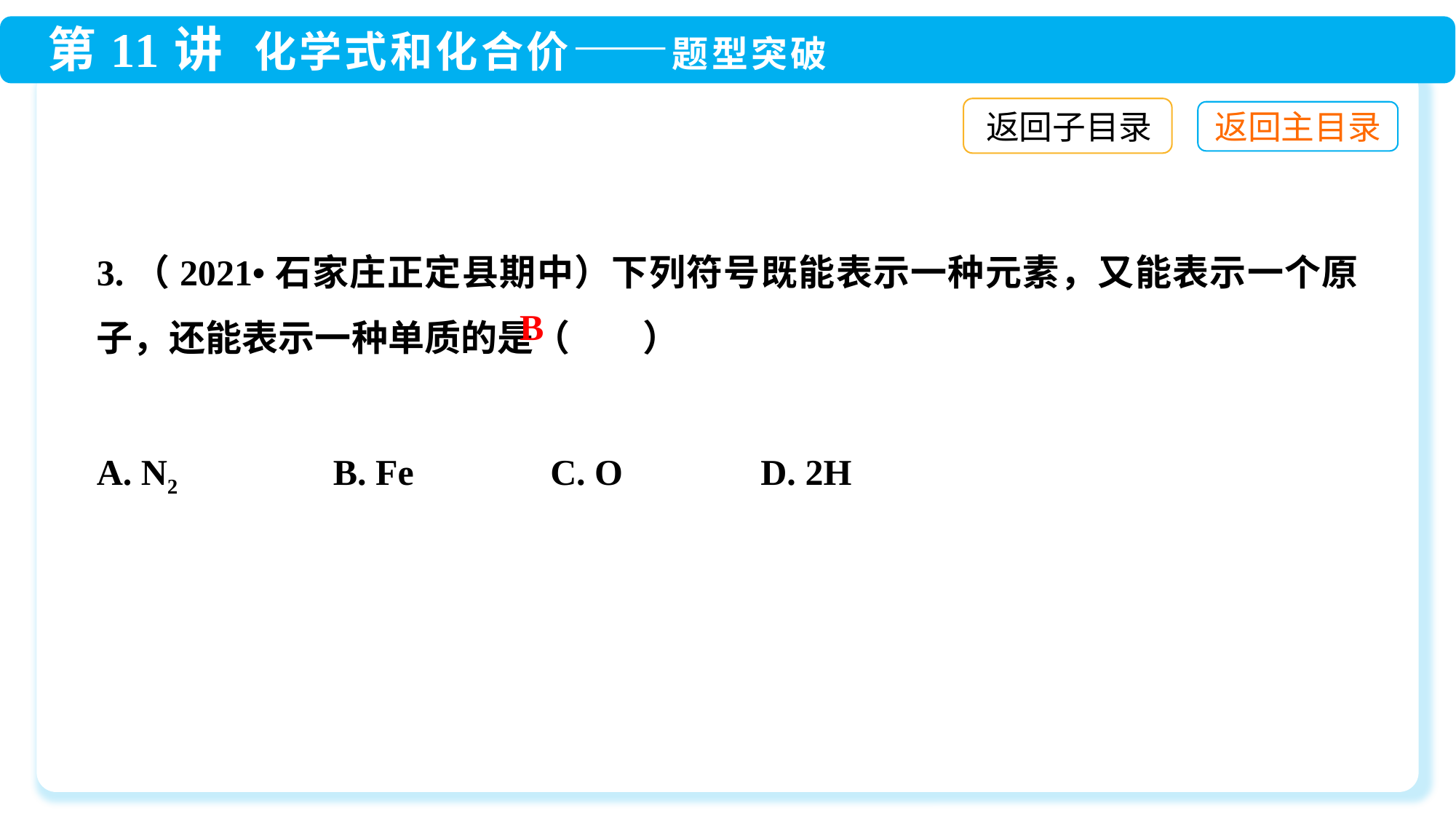

返回子目录
3.（2021•石家庄正定县期中）下列符号既能表示一种元素，又能表示一个原子，还能表示一种单质的是（　　）

A. N2	              B. Fe               C. O	             D. 2H
B